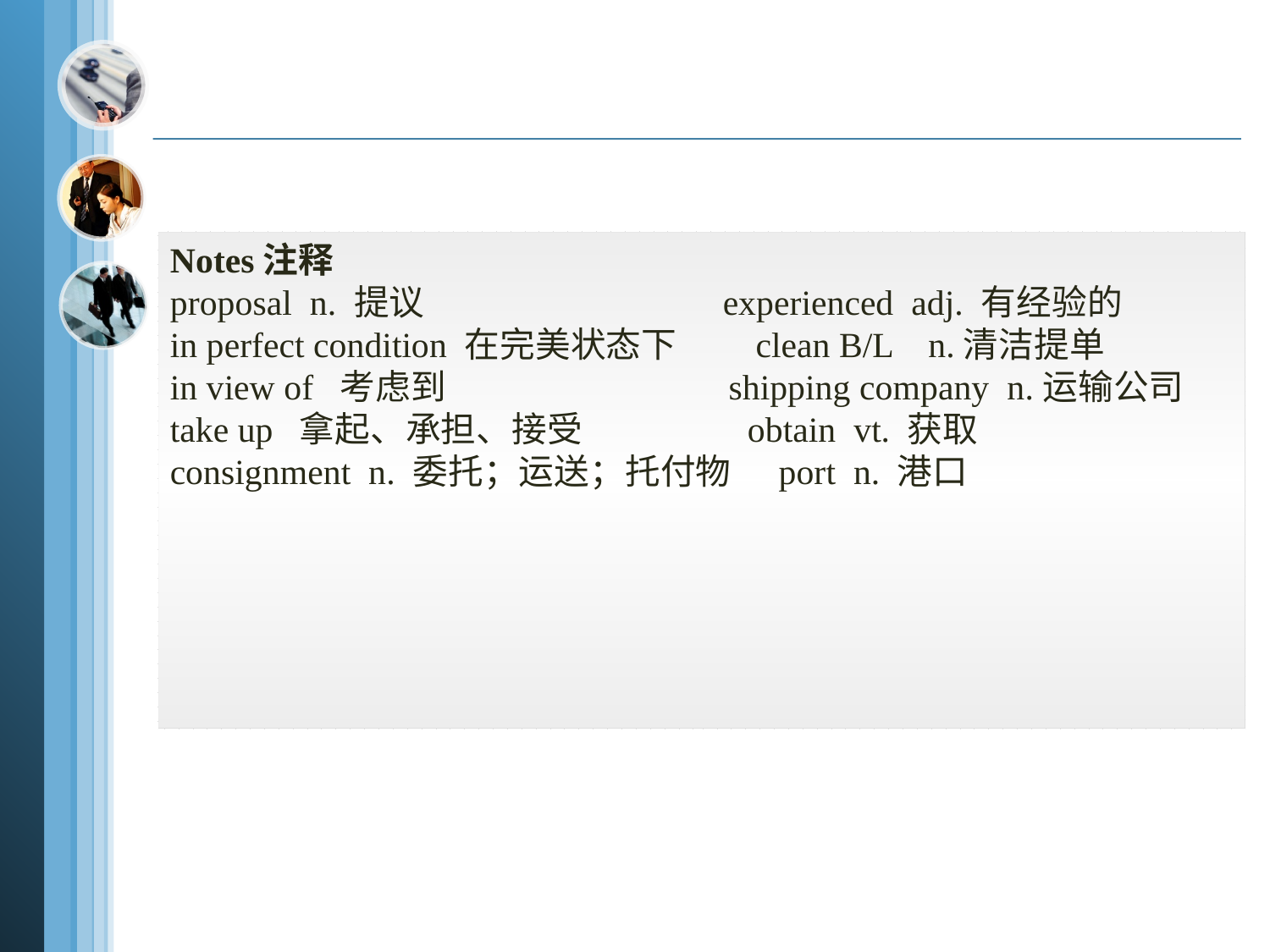

Notes注释
proposal  n. 提议                                     experienced  adj. 有经验的
in perfect condition 在完美状态下         clean B/L    n.清洁提单
in view of  考虑到                                   shipping company  n.运输公司
take up  拿起、承担、接受                    obtain  vt. 获取
consignment  n. 委托；运送；托付物     port  n. 港口